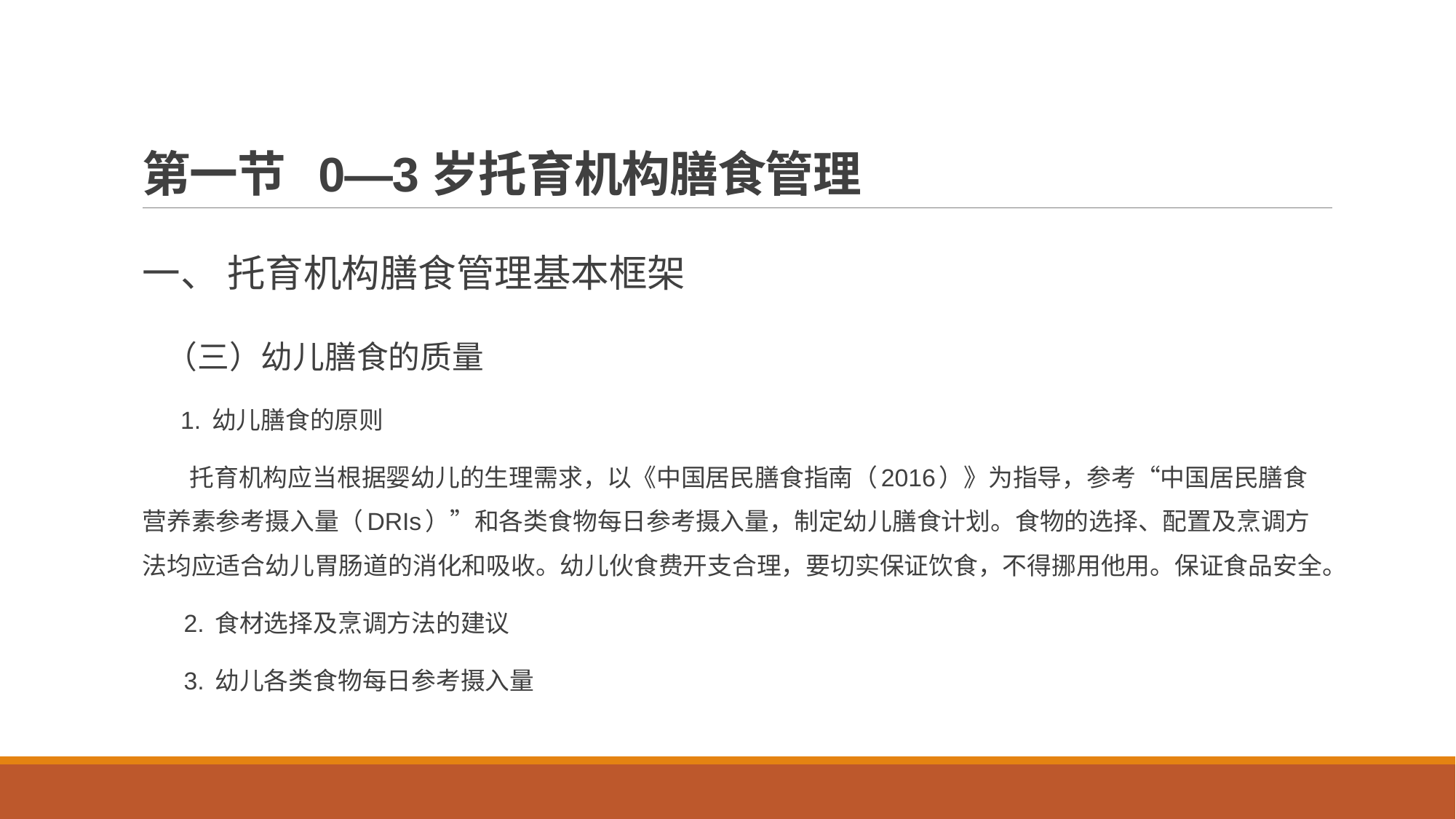

# 第一节  0—3岁托育机构膳食管理
一、 托育机构膳食管理基本框架
  （三）幼儿膳食的质量
      1. 幼儿膳食的原则
        托育机构应当根据婴幼儿的生理需求，以《中国居民膳食指南（2016）》为指导，参考“中国居民膳食营养素参考摄入量（DRIs）”和各类食物每日参考摄入量，制定幼儿膳食计划。食物的选择、配置及烹调方法均应适合幼儿胃肠道的消化和吸收。幼儿伙食费开支合理，要切实保证饮食，不得挪用他用。保证食品安全。
      2. 食材选择及烹调方法的建议
      3. 幼儿各类食物每日参考摄入量